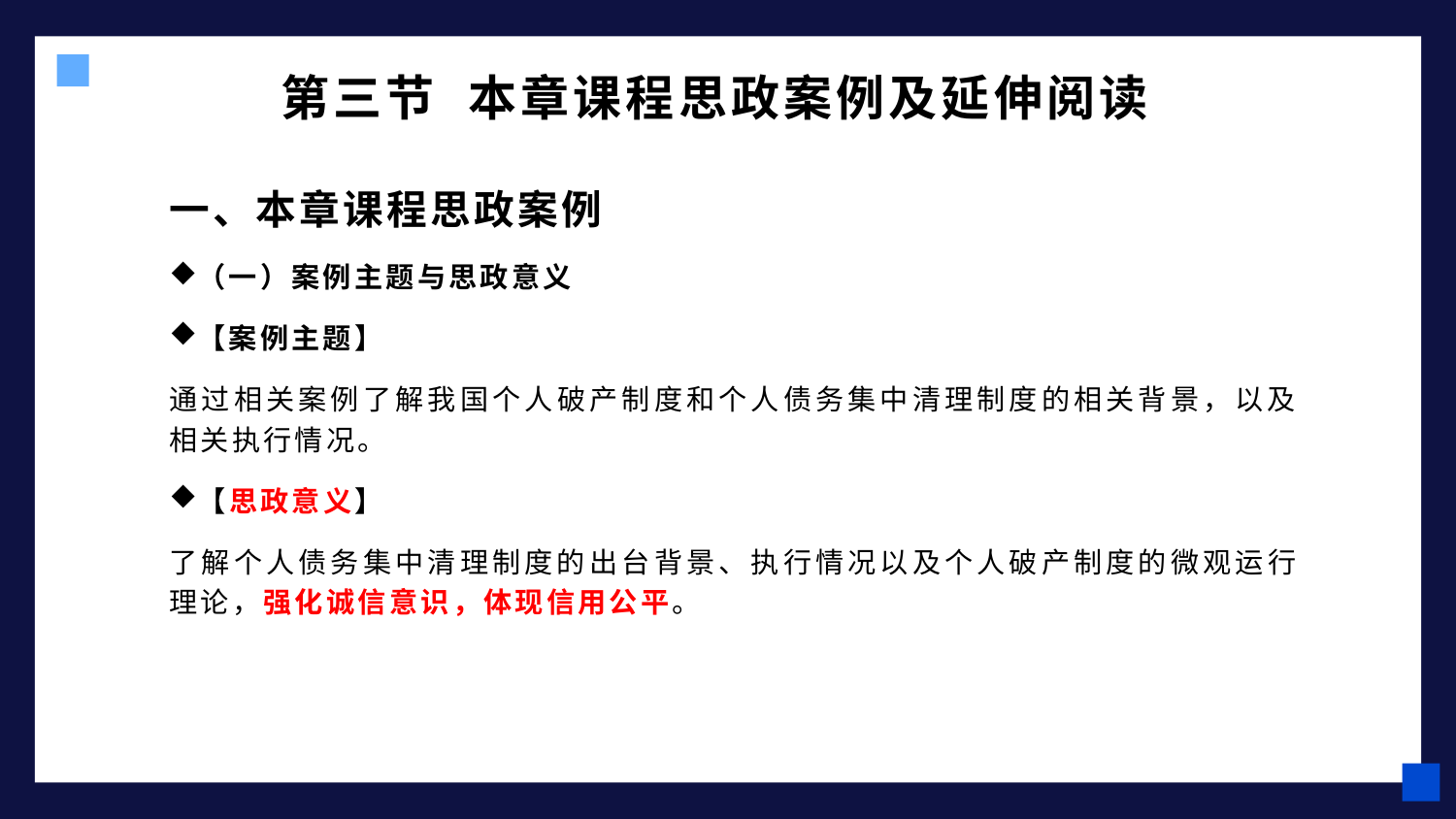

# 第三节  本章课程思政案例及延伸阅读
一、本章课程思政案例
（一）案例主题与思政意义
【案例主题】
通过相关案例了解我国个人破产制度和个人债务集中清理制度的相关背景，以及相关执行情况。
【思政意义】
了解个人债务集中清理制度的出台背景、执行情况以及个人破产制度的微观运行理论，强化诚信意识，体现信用公平。